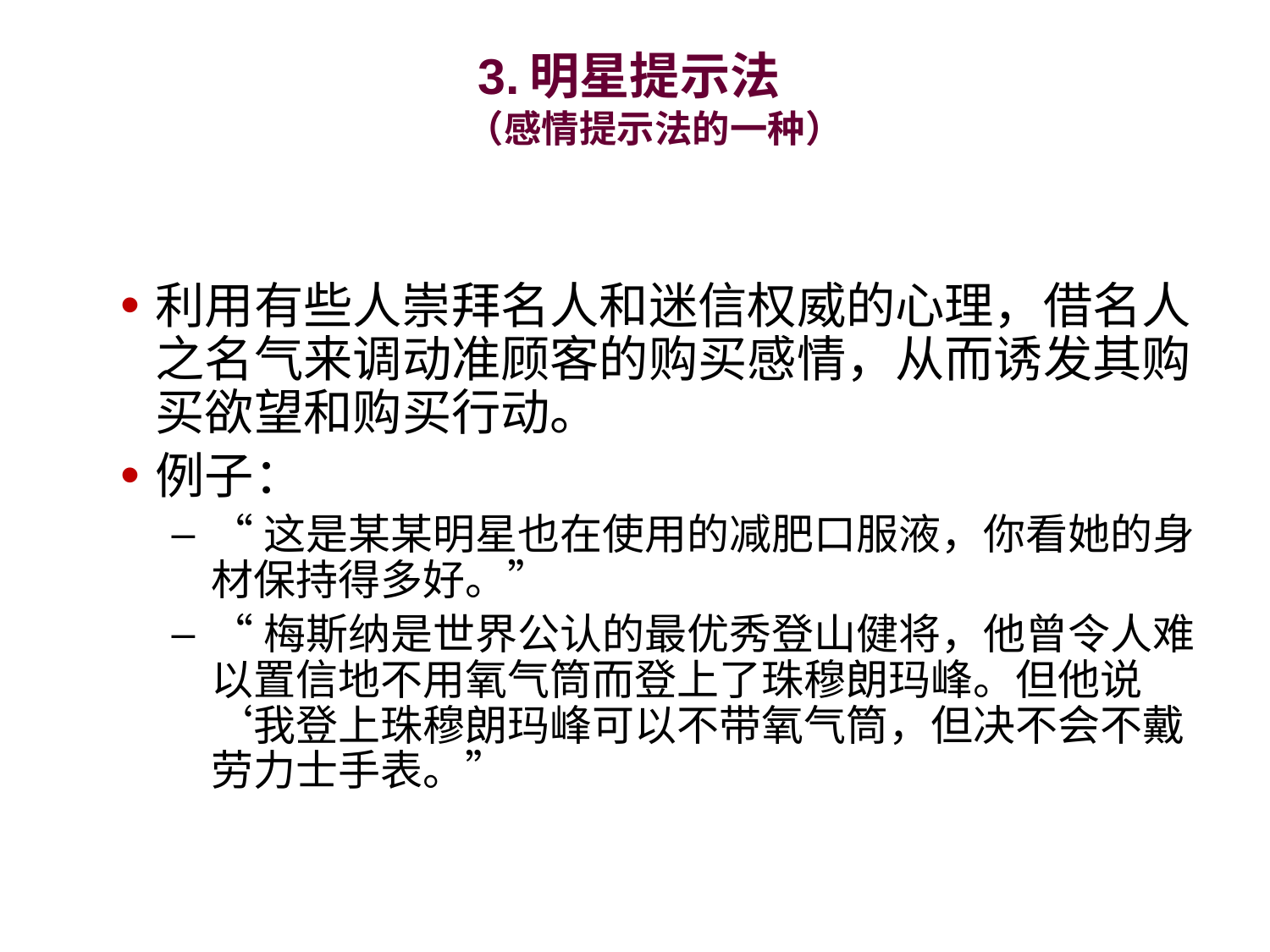

# 3.明星提示法 （感情提示法的一种）
利用有些人崇拜名人和迷信权威的心理，借名人之名气来调动准顾客的购买感情，从而诱发其购买欲望和购买行动。
例子：
“这是某某明星也在使用的减肥口服液，你看她的身材保持得多好。”
“梅斯纳是世界公认的最优秀登山健将，他曾令人难以置信地不用氧气筒而登上了珠穆朗玛峰。但他说‘我登上珠穆朗玛峰可以不带氧气筒，但决不会不戴劳力士手表。”